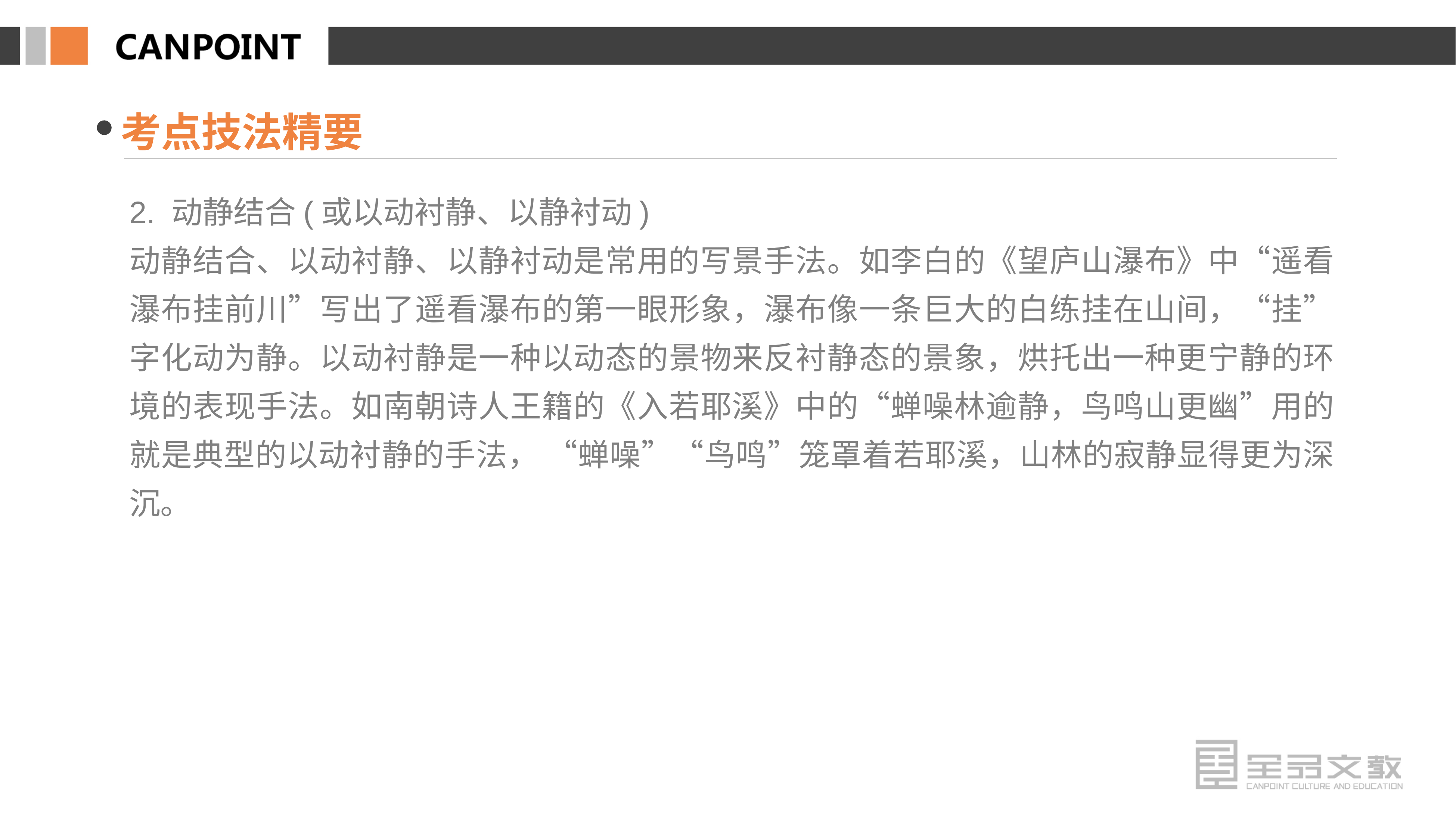

考点技法精要

2. 动静结合(或以动衬静、以静衬动)
动静结合、以动衬静、以静衬动是常用的写景手法。如李白的《望庐山瀑布》中“遥看瀑布挂前川”写出了遥看瀑布的第一眼形象，瀑布像一条巨大的白练挂在山间，“挂”字化动为静。以动衬静是一种以动态的景物来反衬静态的景象，烘托出一种更宁静的环境的表现手法。如南朝诗人王籍的《入若耶溪》中的“蝉噪林逾静，鸟鸣山更幽”用的就是典型的以动衬静的手法， “蝉噪”“鸟鸣”笼罩着若耶溪，山林的寂静显得更为深沉。